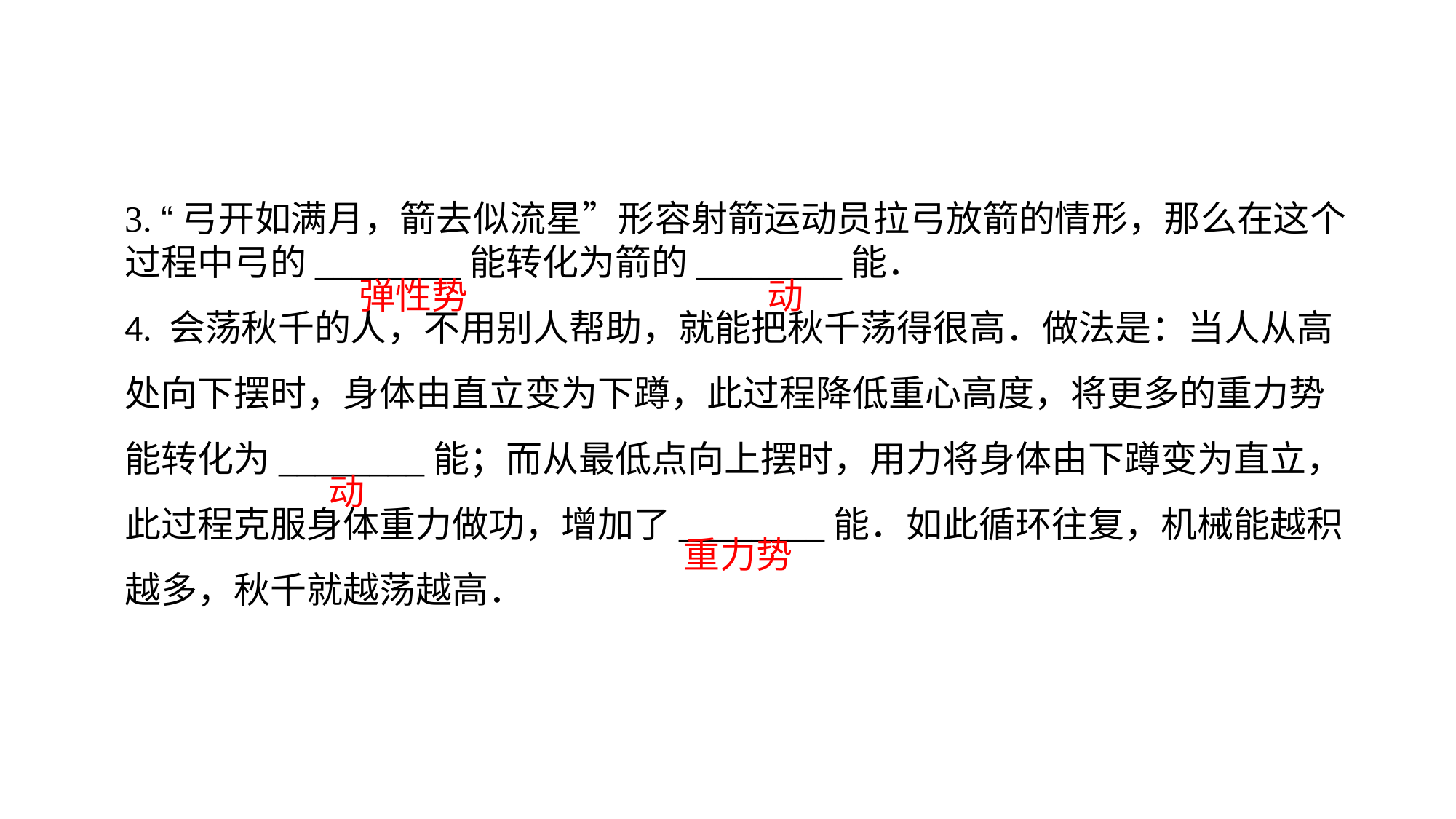

3. “弓开如满月，箭去似流星”形容射箭运动员拉弓放箭的情形，那么在这个过程中弓的________能转化为箭的________能．4. 会荡秋千的人，不用别人帮助，就能把秋千荡得很高．做法是：当人从高处向下摆时，身体由直立变为下蹲，此过程降低重心高度，将更多的重力势能转化为________能；而从最低点向上摆时，用力将身体由下蹲变为直立，此过程克服身体重力做功，增加了________能．如此循环往复，机械能越积越多，秋千就越荡越高．
弹性势
动
动
重力势